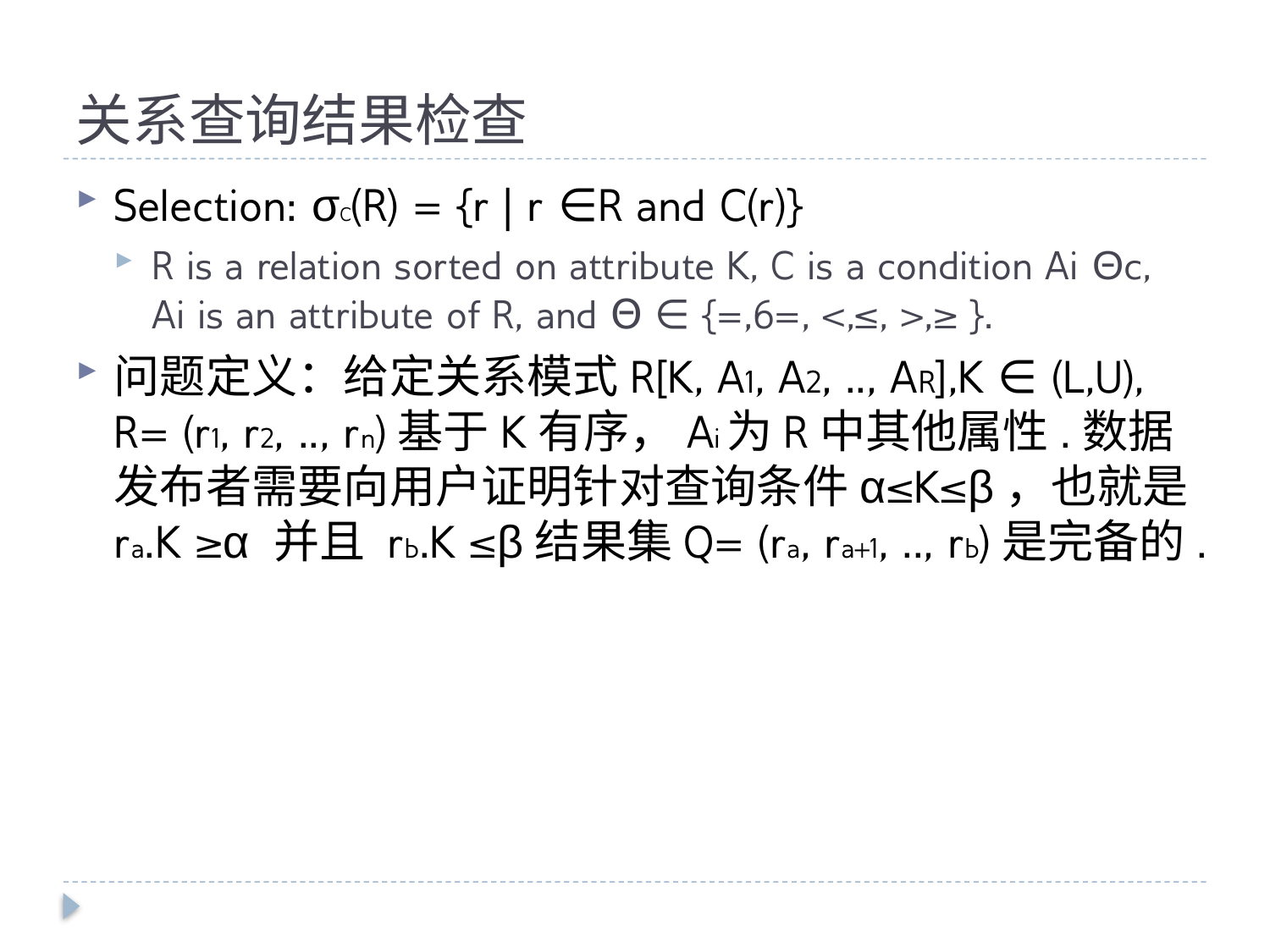

# 关系查询结果检查
Selection: σC(R) = {r | r ∈R and C(r)}
R is a relation sorted on attribute K, C is a condition Ai Θc, Ai is an attribute of R, and Θ ∈ {=,6=, <,≤, >,≥ }.
问题定义：给定关系模式R[K, A1, A2, .., AR],K ∈ (L,U), R= (r1, r2, .., rn)基于K有序，Ai为R中其他属性.数据发布者需要向用户证明针对查询条件α≤K≤β，也就是 ra.K ≥α 并且 rb.K ≤β结果集Q= (ra, ra+1, .., rb)是完备的.